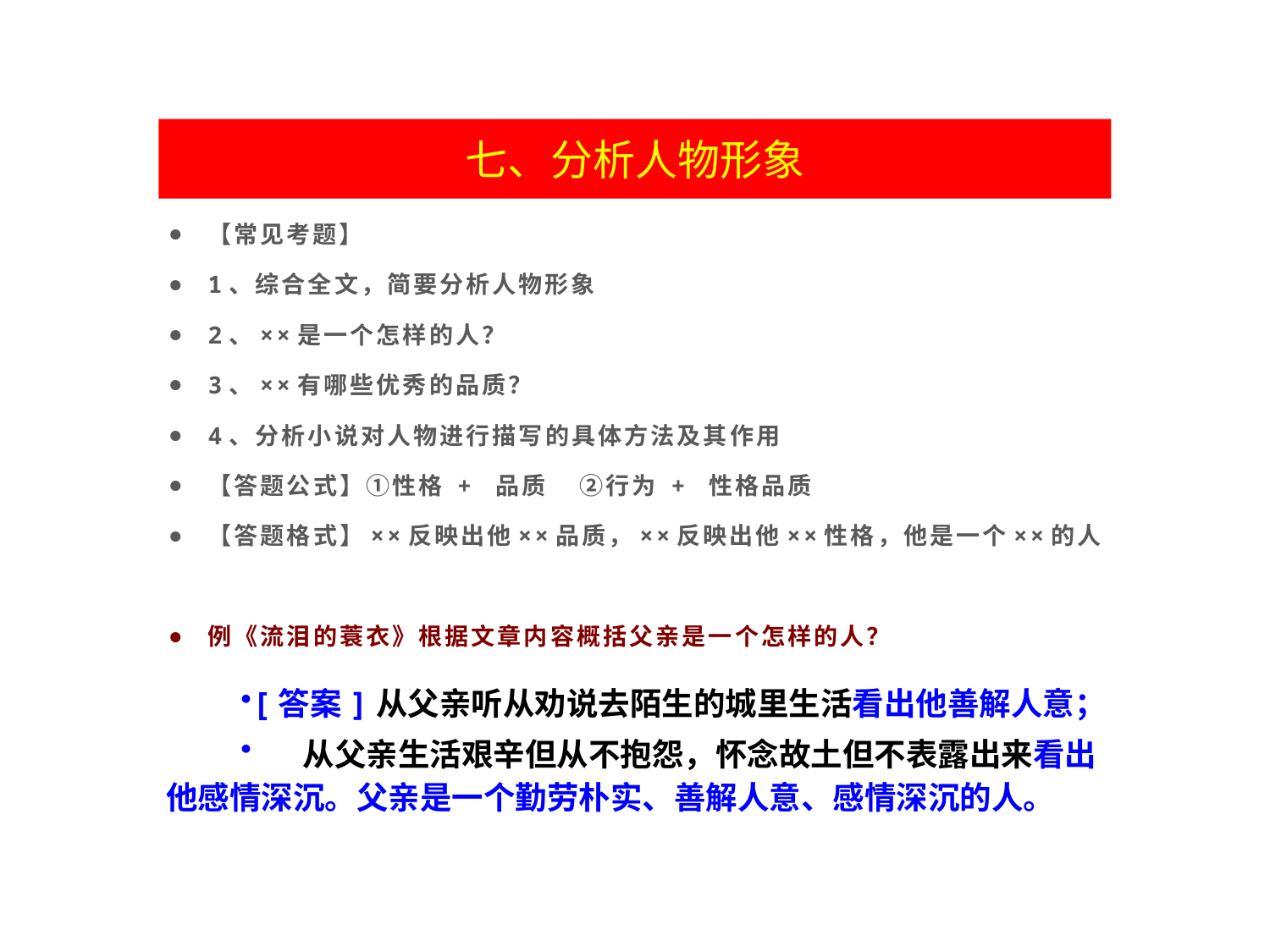

七、分析人物形象
【常见考题】
1、综合全文，简要分析人物形象
2、××是一个怎样的人？
3、××有哪些优秀的品质？
4、分析小说对人物进行描写的具体方法及其作用
【答题公式】①性格 + 品质    ②行为 + 性格品质
【答题格式】××反映出他××品质，××反映出他××性格，他是一个××的人

例《流泪的蓑衣》根据文章内容概括父亲是一个怎样的人？

[答案]从父亲听从劝说去陌生的城里生活看出他善解人意；
      从父亲生活艰辛但从不抱怨，怀念故土但不表露出来看出他感情深沉。父亲是一个勤劳朴实、善解人意、感情深沉的人。
23